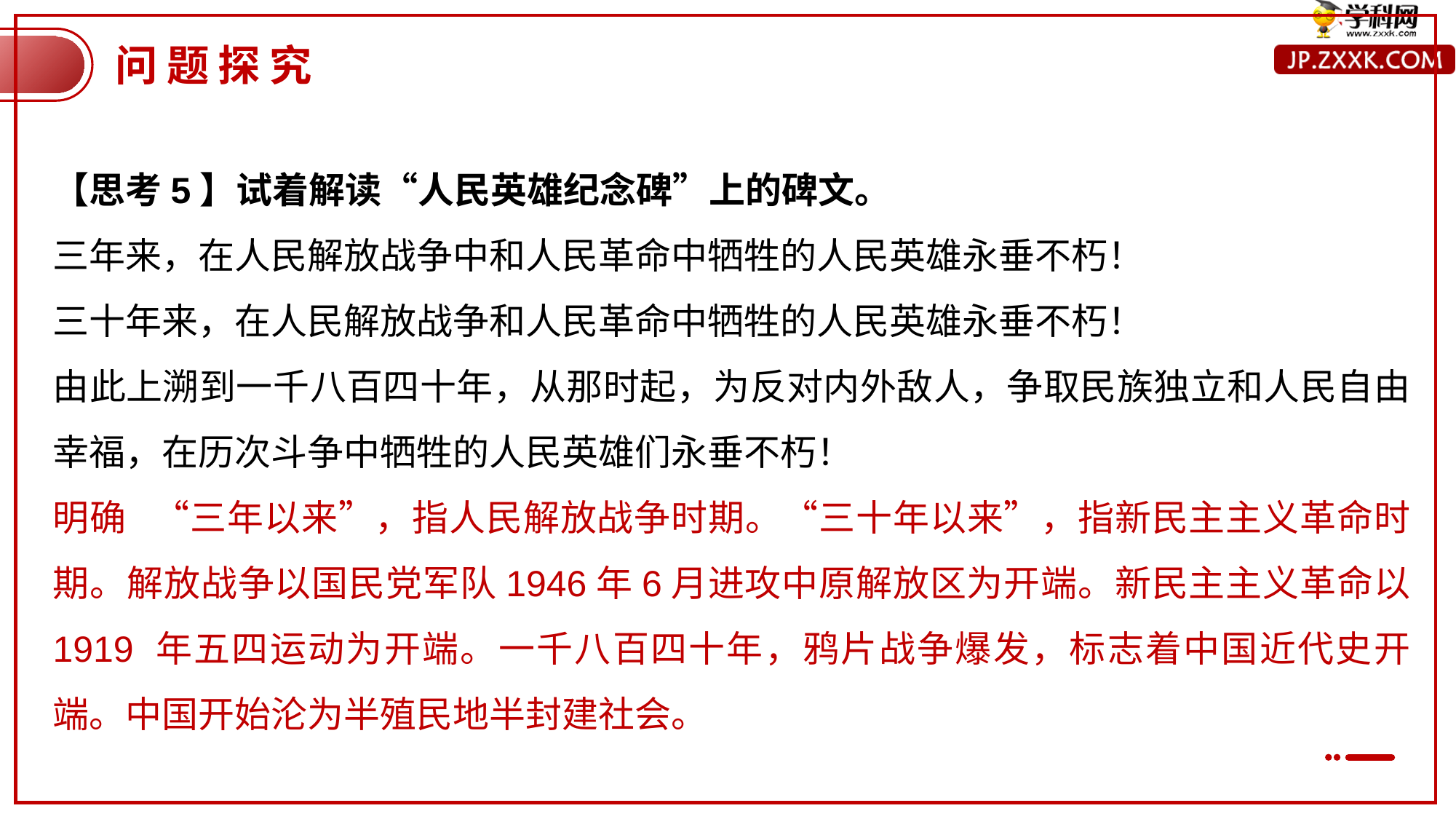

问题探究

【思考5】试着解读“人民英雄纪念碑”上的碑文。
三年来，在人民解放战争中和人民革命中牺牲的人民英雄永垂不朽！
三十年来，在人民解放战争和人民革命中牺牲的人民英雄永垂不朽！
由此上溯到一千八百四十年，从那时起，为反对内外敌人，争取民族独立和人民自由幸福，在历次斗争中牺牲的人民英雄们永垂不朽！
明确   “三年以来”，指人民解放战争时期。“三十年以来”，指新民主主义革命时期。解放战争以国民党军队1946年6月进攻中原解放区为开端。新民主主义革命以 1919 年五四运动为开端。一千八百四十年，鸦片战争爆发，标志着中国近代史开端。中国开始沦为半殖民地半封建社会。
简介
鼠标点击这里，输入您的文本文字，更改文字的颜色或者大小属性。